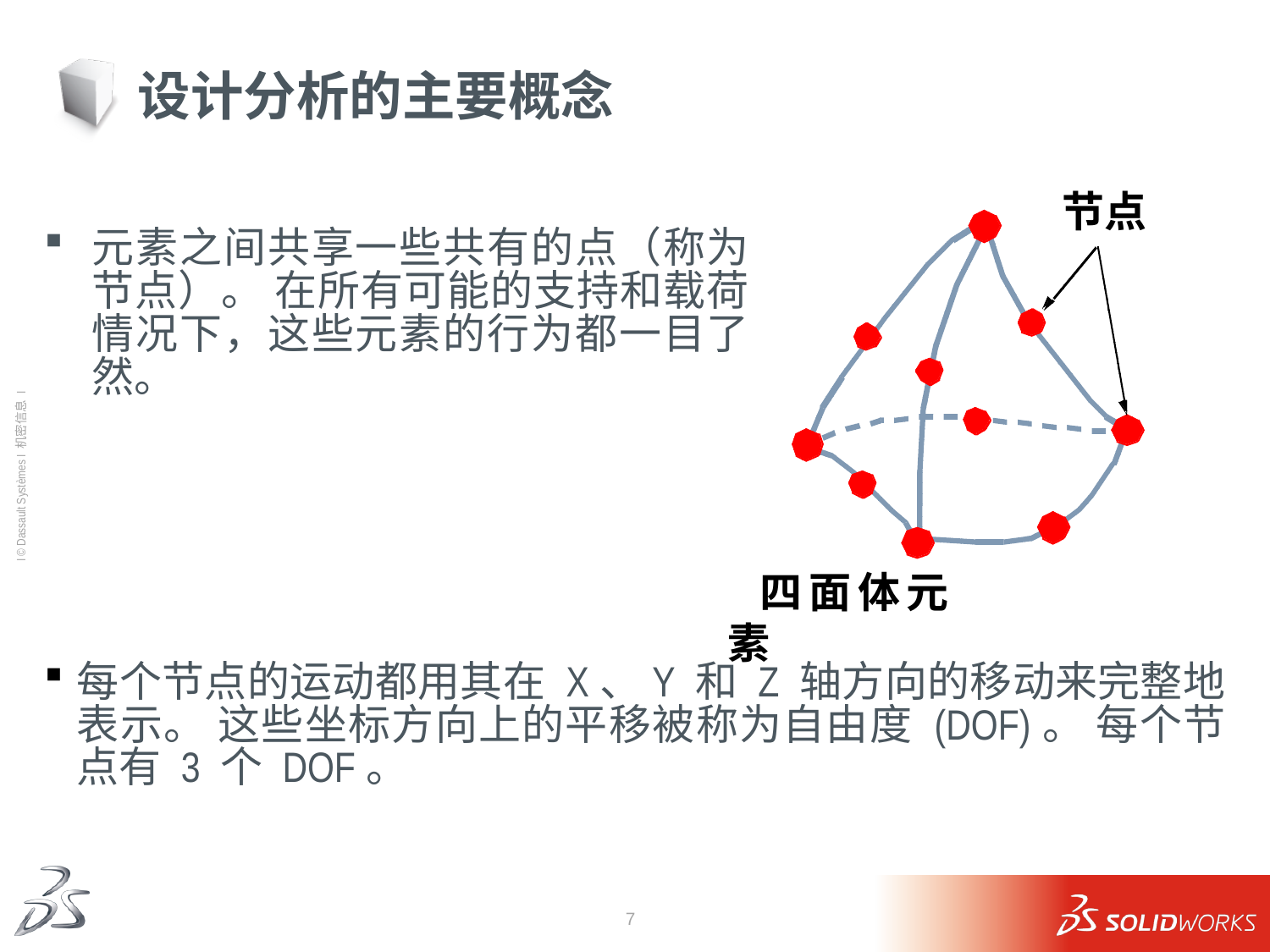

# 设计分析的主要概念

节点

元素之间共享一些共有的点（称为节点）。 在所有可能的支持和载荷情况下，这些元素的行为都一目了然。
 四面体元素
每个节点的运动都用其在 X、Y 和 Z 轴方向的移动来完整地表示。 这些坐标方向上的平移被称为自由度 (DOF)。 每个节点有 3 个 DOF。